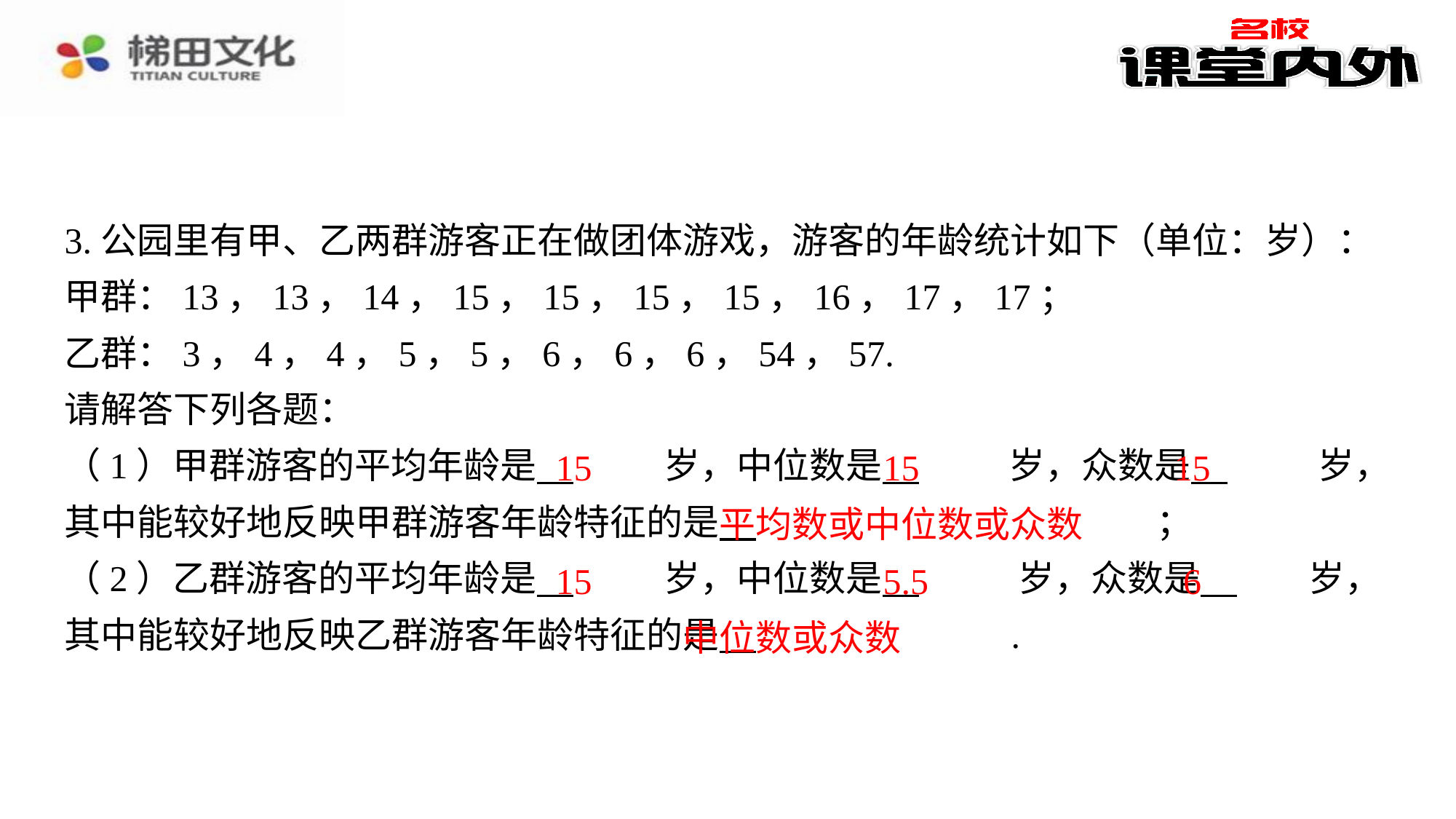

3.公园里有甲、乙两群游客正在做团体游戏，游客的年龄统计如下（单位：岁）：
甲群：13，13，14，15，15，15，15，16，17，17；
乙群：3，4，4，5，5，6，6，6，54，57.
请解答下列各题：
（1）甲群游客的平均年龄是 　15　⁠岁，中位数是 　15　⁠岁，众数是 　15　⁠岁，其中能较好地反映甲群游客年龄特征的是 　平均数或中位数或众数　⁠；
（2）乙群游客的平均年龄是 　15　⁠岁，中位数是 　5.5　⁠岁，众数是 　6　⁠岁，其中能较好地反映乙群游客年龄特征的是 　中位数或众数　⁠.
15
15
15
平均数或中位数或众数
15
5.5
6
中位数或众数